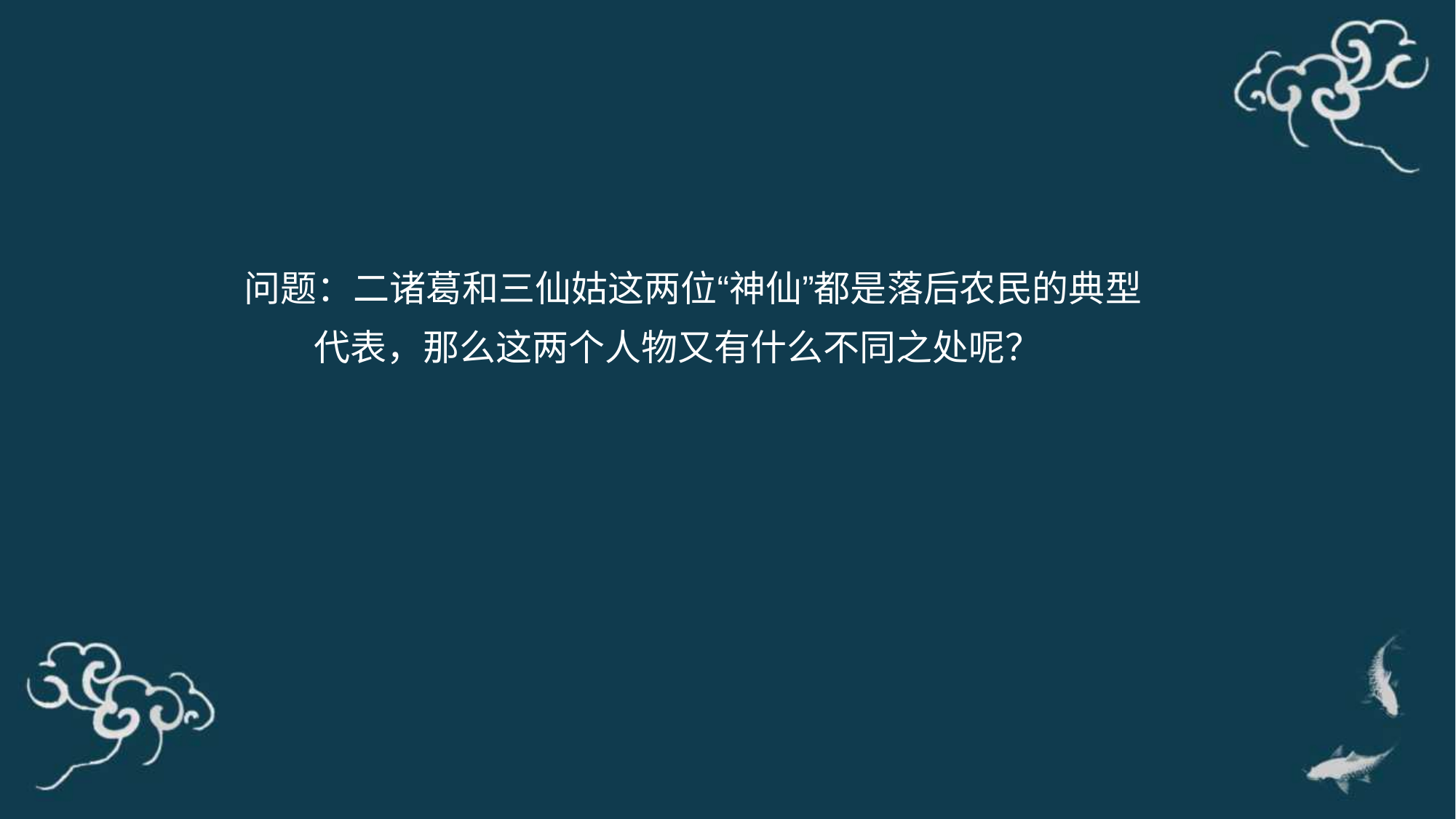

问题：二诸葛和三仙姑这两位“神仙”都是落后农民的典型
      代表，那么这两个人物又有什么不同之处呢？